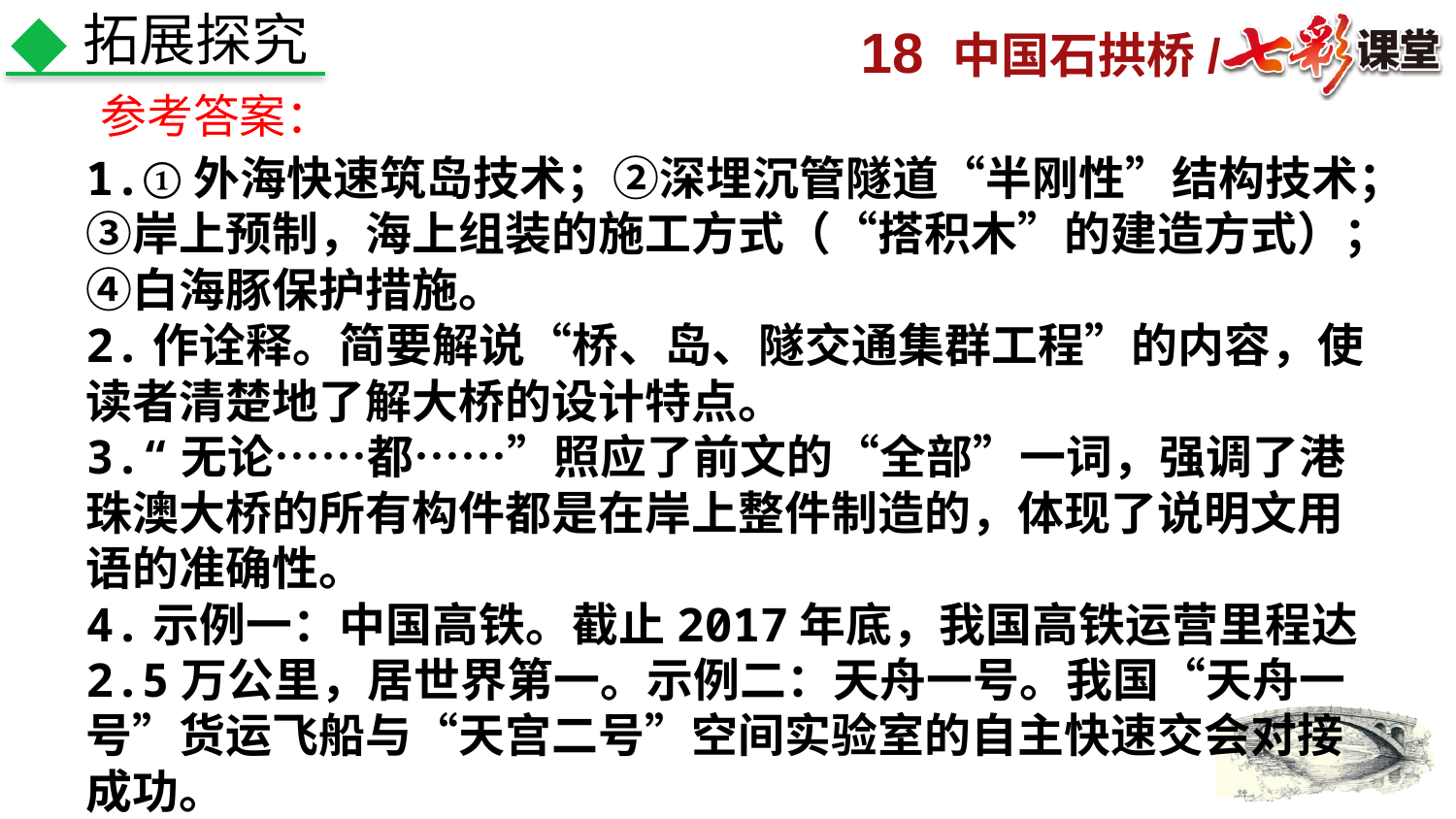

拓展探究

参考答案：
1.①外海快速筑岛技术；②深埋沉管隧道“半刚性”结构技术；③岸上预制，海上组装的施工方式（“搭积木”的建造方式）；④白海豚保护措施。
2.作诠释。简要解说“桥、岛、隧交通集群工程”的内容，使读者清楚地了解大桥的设计特点。
3.“无论……都……”照应了前文的“全部”一词，强调了港珠澳大桥的所有构件都是在岸上整件制造的，体现了说明文用语的准确性。
4.示例一：中国高铁。截止2017年底，我国高铁运营里程达2.5万公里，居世界第一。示例二：天舟一号。我国“天舟一号”货运飞船与“天宫二号”空间实验室的自主快速交会对接成功。